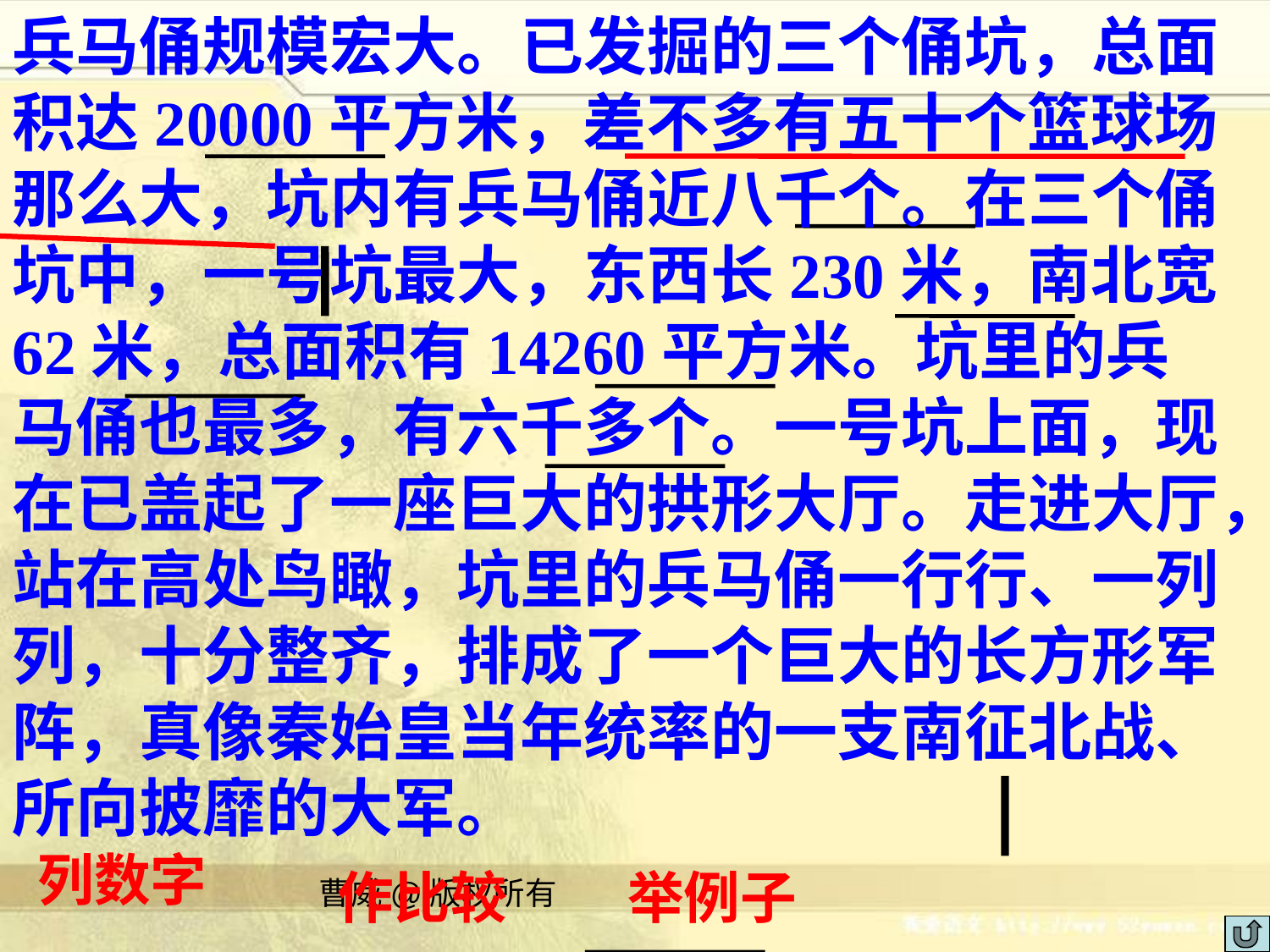

兵马俑规模宏大。已发掘的三个俑坑，总面积达20000平方米，差不多有五十个篮球场那么大，坑内有兵马俑近八千个。在三个俑坑中，一号坑最大，东西长230米，南北宽62米，总面积有14260平方米。坑里的兵马俑也最多，有六千多个。一号坑上面，现在已盖起了一座巨大的拱形大厅。走进大厅，站在高处鸟瞰，坑里的兵马俑一行行、一列列，十分整齐，排成了一个巨大的长方形军阵，真像秦始皇当年统率的一支南征北战、所向披靡的大军。

列数字
作比较
举例子